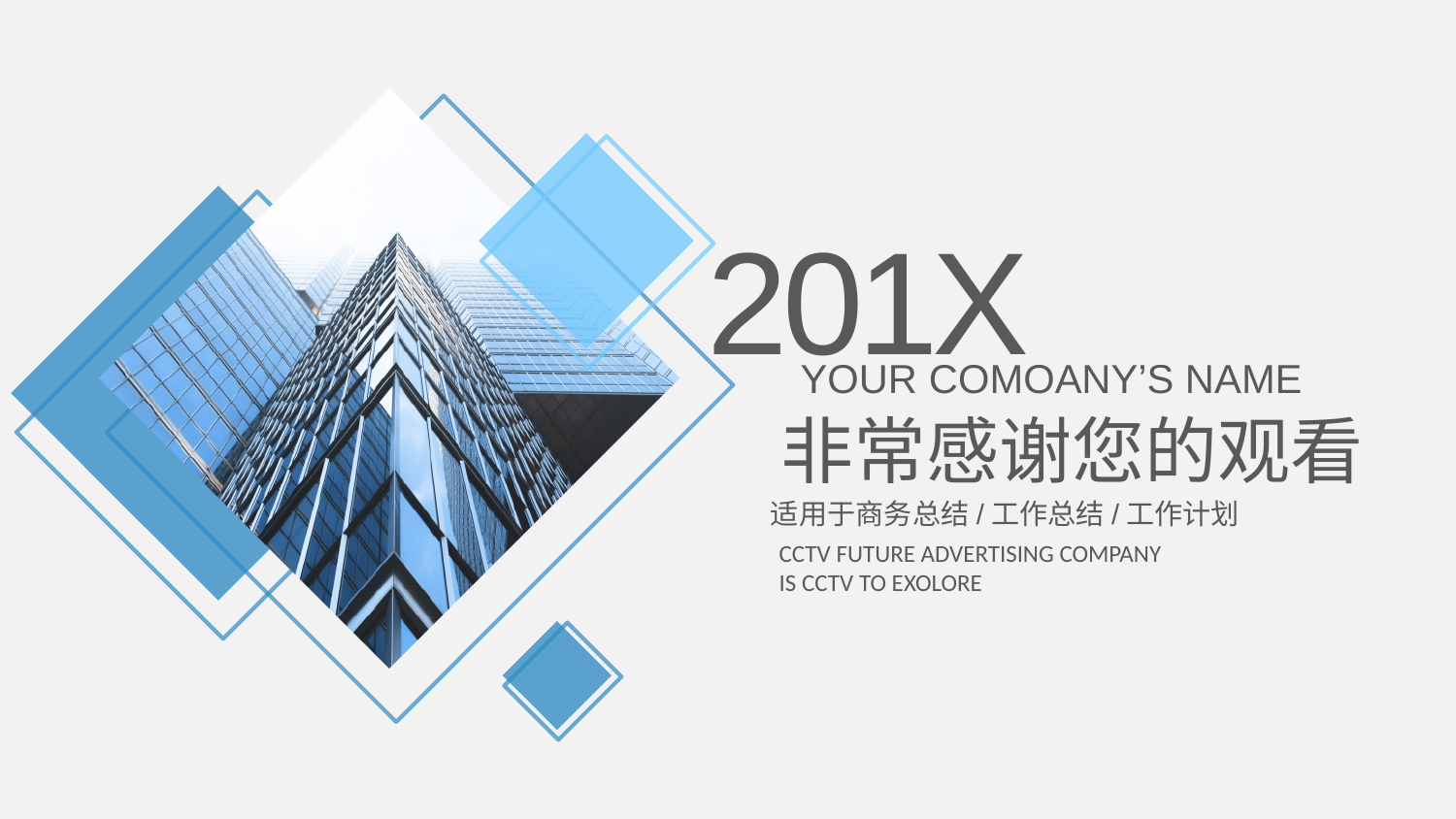

201X

YOUR COMOANY’S NAME
非常感谢您的观看
适用于商务总结/工作总结/工作计划
CCTV FUTURE ADVERTISING COMPANY
IS CCTV TO EXOLORE